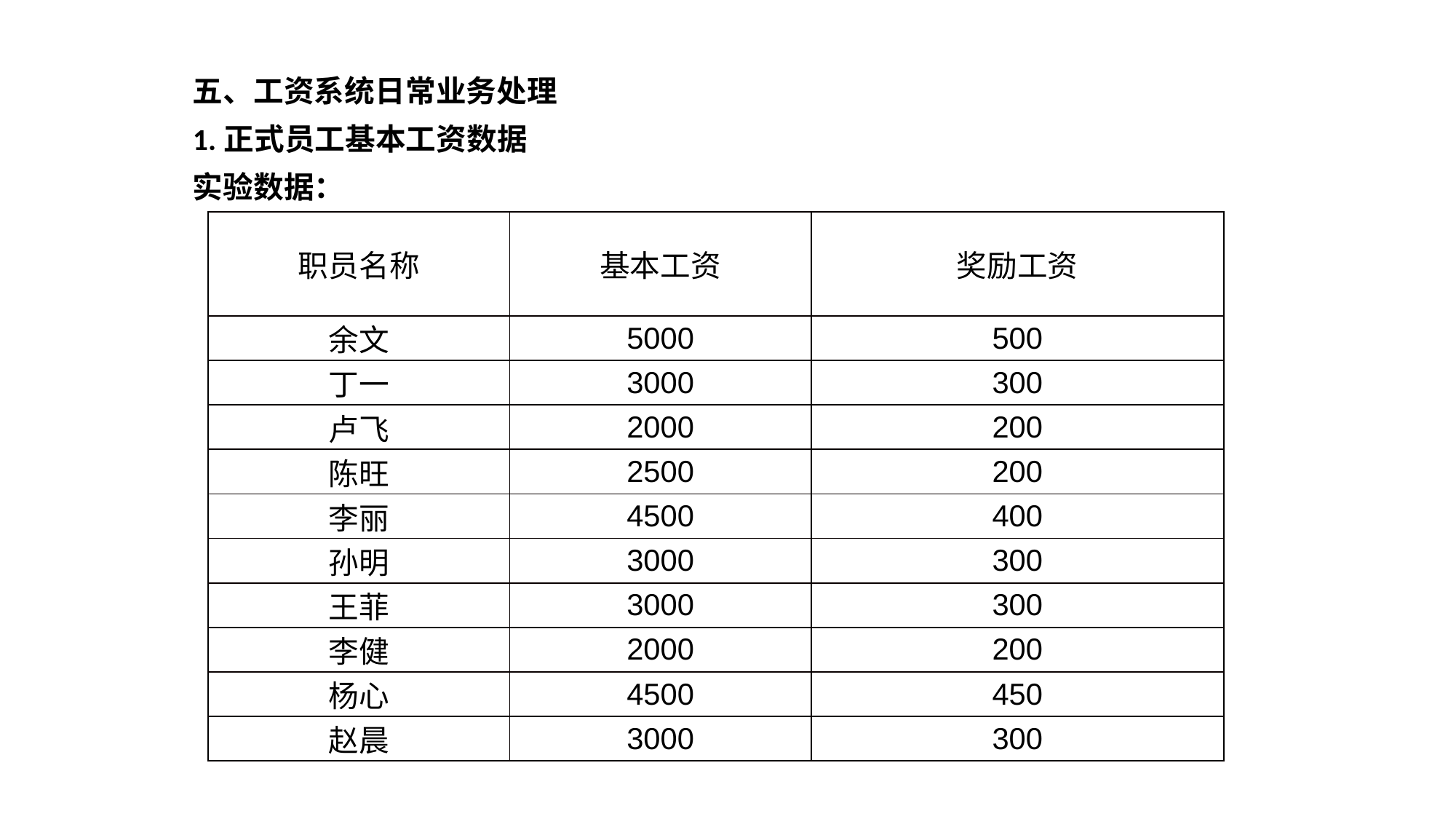

五、工资系统日常业务处理
1.正式员工基本工资数据
实验数据：
| 职员名称 | 基本工资 | 奖励工资 |
| --- | --- | --- |
| 余文 | 5000 | 500 |
| 丁一 | 3000 | 300 |
| 卢飞 | 2000 | 200 |
| 陈旺 | 2500 | 200 |
| 李丽 | 4500 | 400 |
| 孙明 | 3000 | 300 |
| 王菲 | 3000 | 300 |
| 李健 | 2000 | 200 |
| 杨心 | 4500 | 450 |
| 赵晨 | 3000 | 300 |